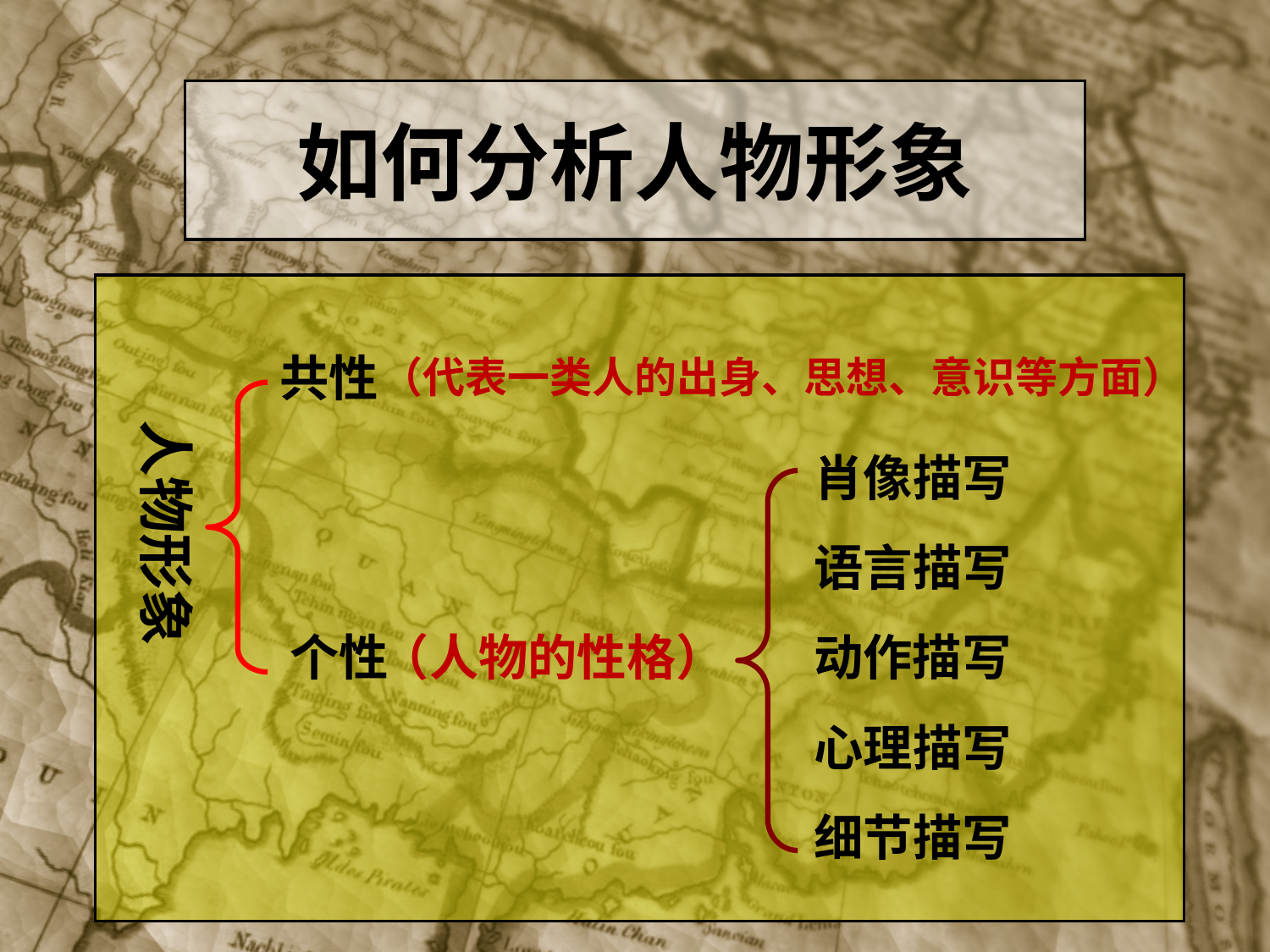

# 如何分析人物形象

共性
（代表一类人的出身、思想、意识等方面）

人物形象
肖像描写

语言描写
个性
（人物的性格）
动作描写
心理描写
细节描写